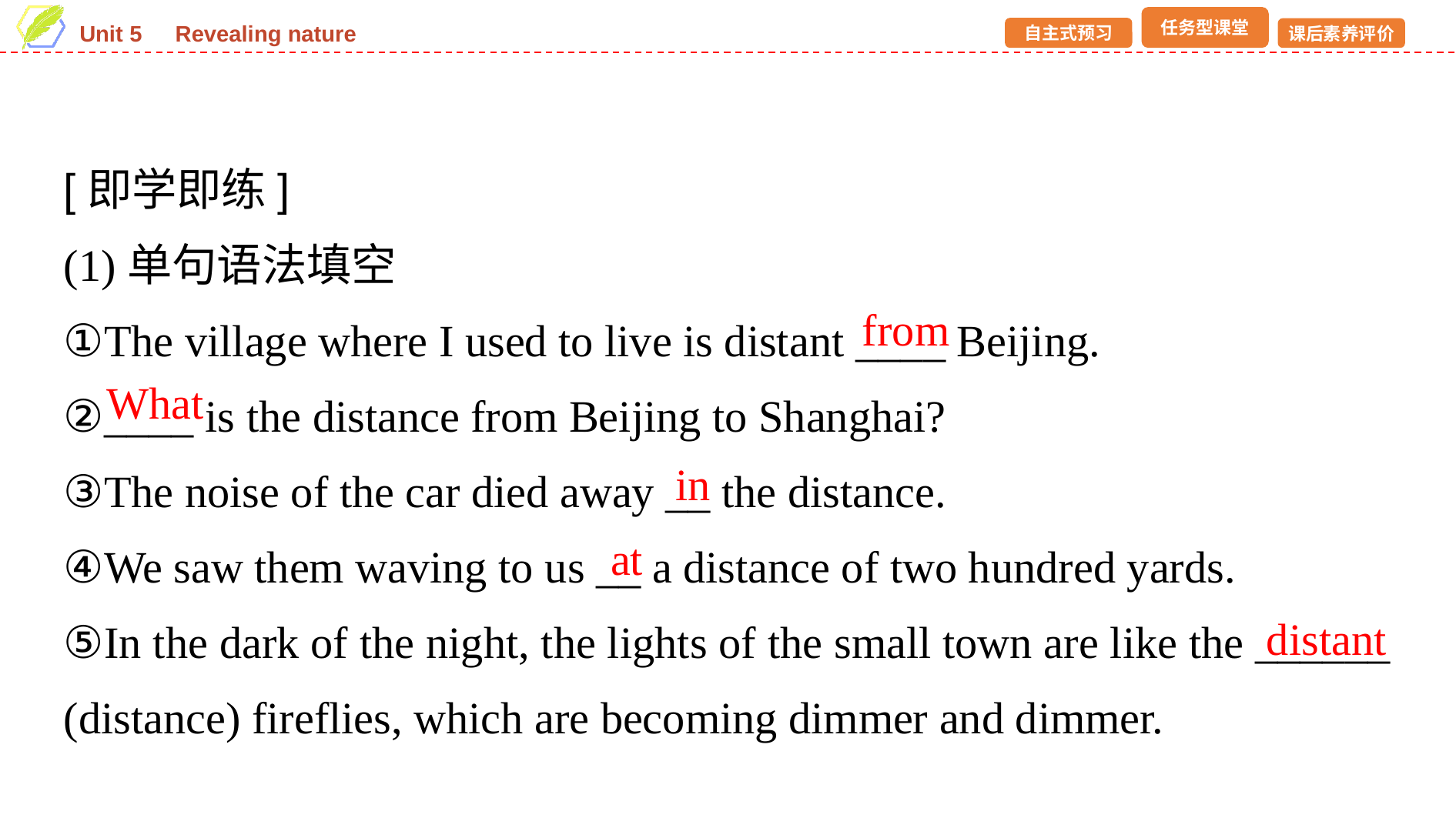

[即学即练]
(1)单句语法填空
①The village where I used to live is distant ____ Beijing.
②____ is the distance from Beijing to Shanghai?
③The noise of the car died away __ the distance.
④We saw them waving to us __ a distance of two hundred yards.
⑤In the dark of the night, the lights of the small town are like the ______ (distance) fireflies, which are becoming dimmer and dimmer.
from
What
in
at
distant